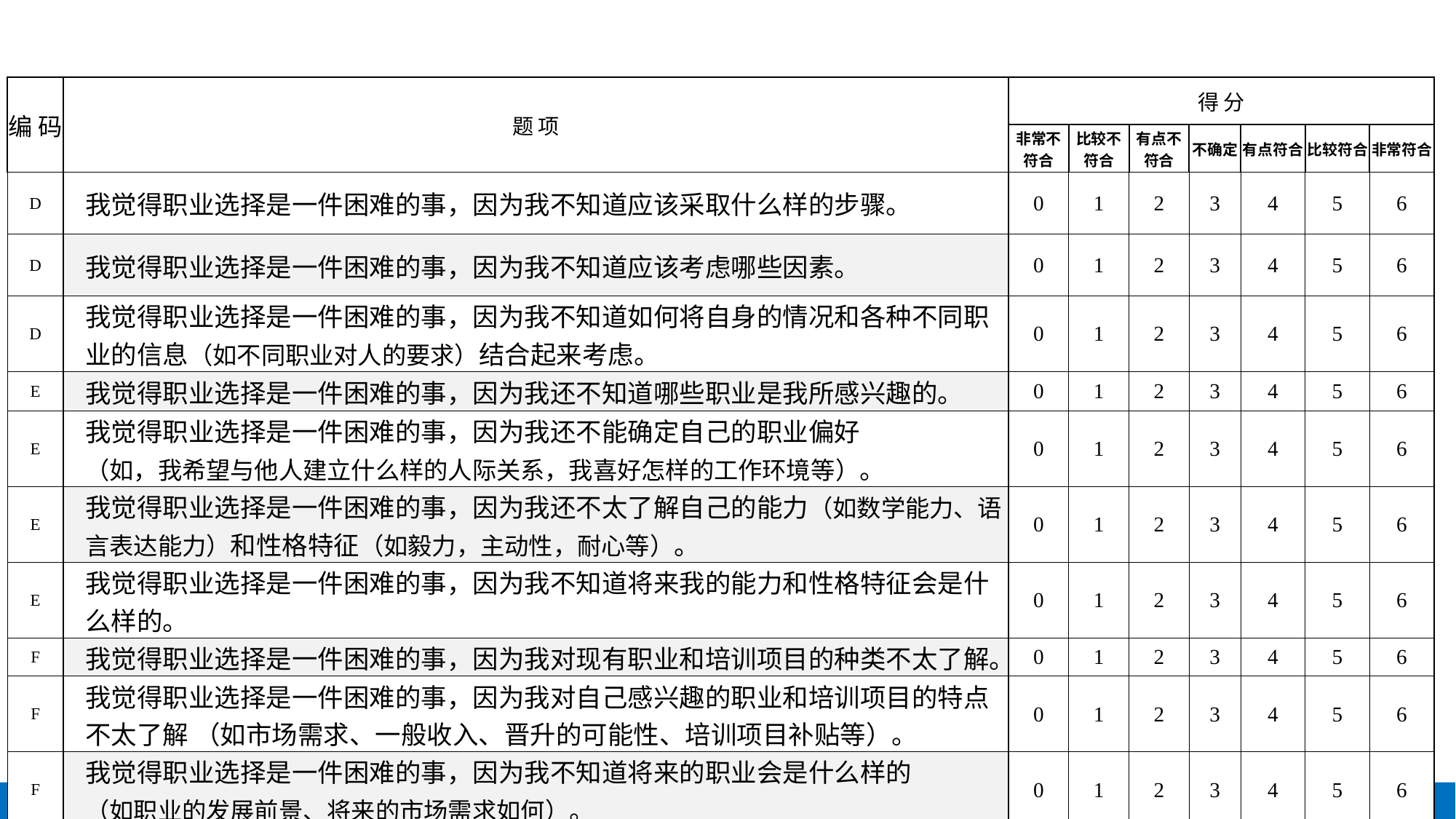

| 编 码 | 题 项 | 得 分 |  |  |  |  |  |  |
| --- | --- | --- | --- | --- | --- | --- | --- | --- |
|  |  | 非常不符合 | 比较不符合 | 有点不符合 | 不确定 | 有点符合 | 比较符合 | 非常符合 |
| D | 我觉得职业选择是一件困难的事，因为我不知道应该采取什么样的步骤。 | 0 | 1 | 2 | 3 | 4 | 5 | 6 |
| D | 我觉得职业选择是一件困难的事，因为我不知道应该考虑哪些因素。 | 0 | 1 | 2 | 3 | 4 | 5 | 6 |
| D | 我觉得职业选择是一件困难的事，因为我不知道如何将自身的情况和各种不同职业的信息（如不同职业对人的要求）结合起来考虑。 | 0 | 1 | 2 | 3 | 4 | 5 | 6 |
| E | 我觉得职业选择是一件困难的事，因为我还不知道哪些职业是我所感兴趣的。 | 0 | 1 | 2 | 3 | 4 | 5 | 6 |
| E | 我觉得职业选择是一件困难的事，因为我还不能确定自己的职业偏好 （如，我希望与他人建立什么样的人际关系，我喜好怎样的工作环境等）。 | 0 | 1 | 2 | 3 | 4 | 5 | 6 |
| E | 我觉得职业选择是一件困难的事，因为我还不太了解自己的能力（如数学能力、语言表达能力）和性格特征（如毅力，主动性，耐心等）。 | 0 | 1 | 2 | 3 | 4 | 5 | 6 |
| E | 我觉得职业选择是一件困难的事，因为我不知道将来我的能力和性格特征会是什么样的。 | 0 | 1 | 2 | 3 | 4 | 5 | 6 |
| F | 我觉得职业选择是一件困难的事，因为我对现有职业和培训项目的种类不太了解。 | 0 | 1 | 2 | 3 | 4 | 5 | 6 |
| F | 我觉得职业选择是一件困难的事，因为我对自己感兴趣的职业和培训项目的特点不太了解 （如市场需求、一般收入、晋升的可能性、培训项目补贴等）。 | 0 | 1 | 2 | 3 | 4 | 5 | 6 |
| F | 我觉得职业选择是一件困难的事，因为我不知道将来的职业会是什么样的 （如职业的发展前景、将来的市场需求如何）。 | 0 | 1 | 2 | 3 | 4 | 5 | 6 |